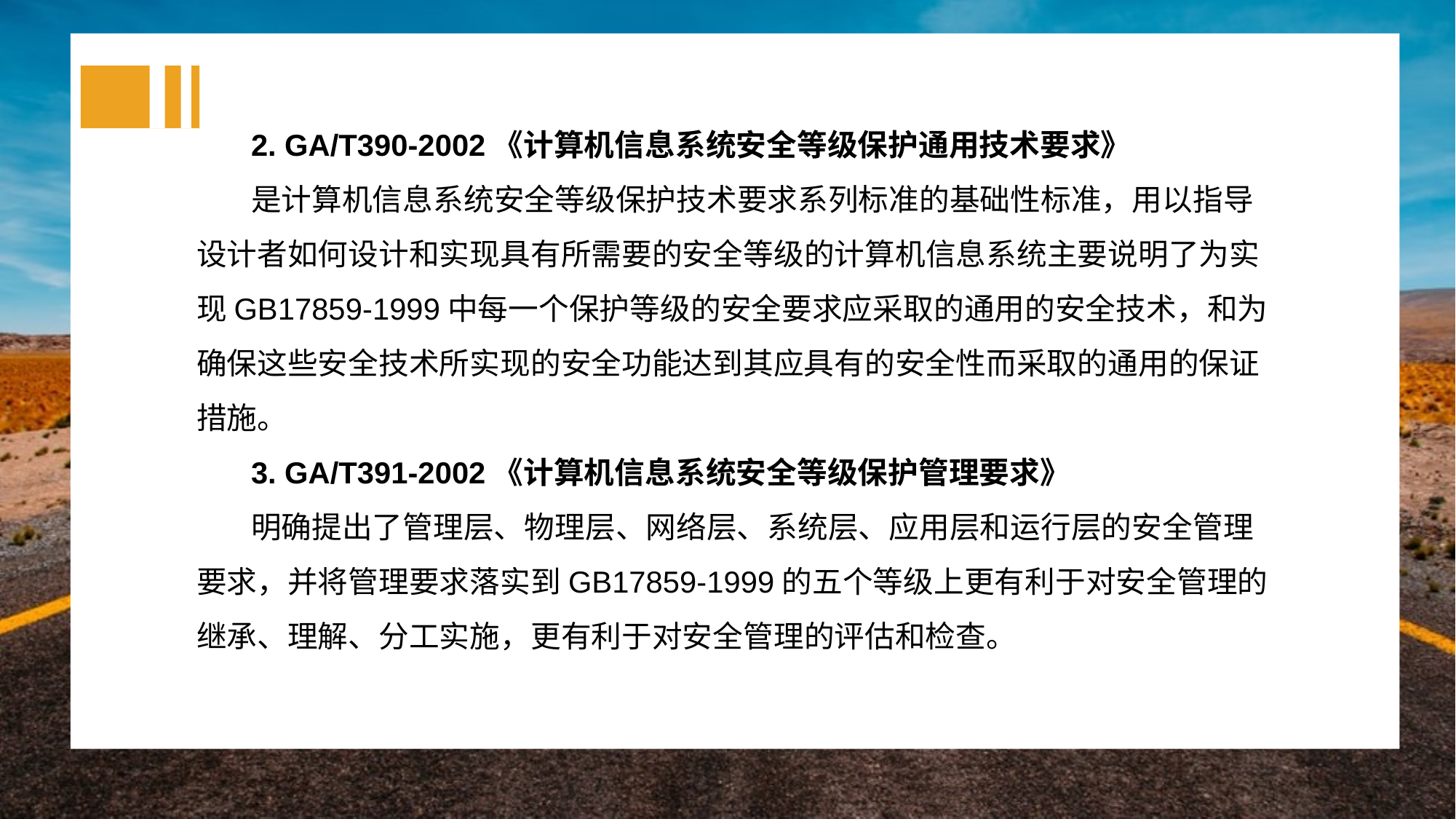

2. GA/T390-2002《计算机信息系统安全等级保护通用技术要求》
是计算机信息系统安全等级保护技术要求系列标准的基础性标准，用以指导设计者如何设计和实现具有所需要的安全等级的计算机信息系统主要说明了为实现GB17859-1999中每一个保护等级的安全要求应采取的通用的安全技术，和为确保这些安全技术所实现的安全功能达到其应具有的安全性而采取的通用的保证措施。
3. GA/T391-2002《计算机信息系统安全等级保护管理要求》
明确提出了管理层、物理层、网络层、系统层、应用层和运行层的安全管理要求，并将管理要求落实到GB17859-1999的五个等级上更有利于对安全管理的继承、理解、分工实施，更有利于对安全管理的评估和检查。